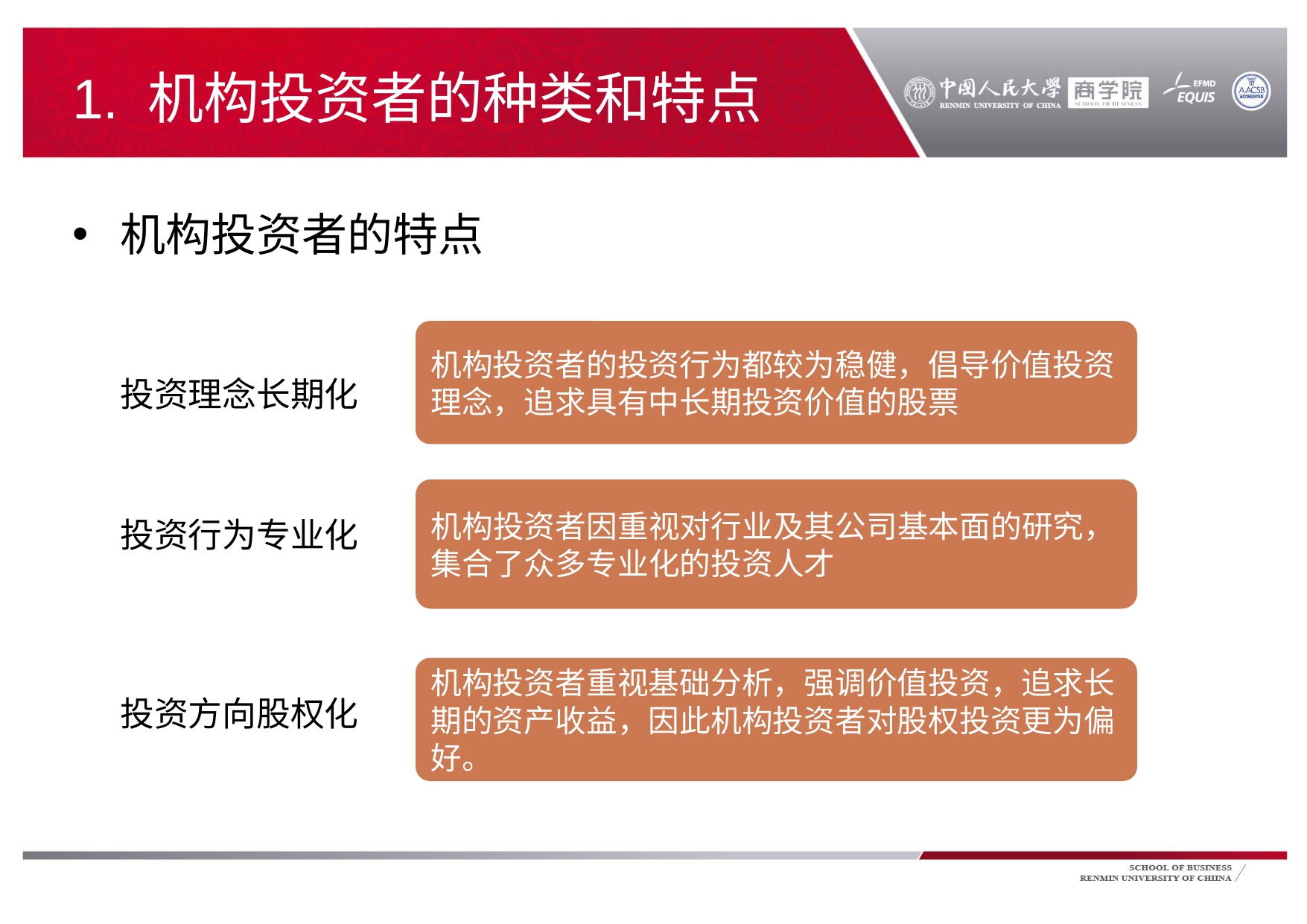

# 1. 机构投资者的种类和特点
机构投资者的特点

机构投资者的投资行为都较为稳健，倡导价值投资理念，追求具有中长期投资价值的股票

投资理念长期化
机构投资者因重视对行业及其公司基本面的研究，集合了众多专业化的投资人才
投资行为专业化
机构投资者重视基础分析，强调价值投资，追求长期的资产收益，因此机构投资者对股权投资更为偏好。
投资方向股权化